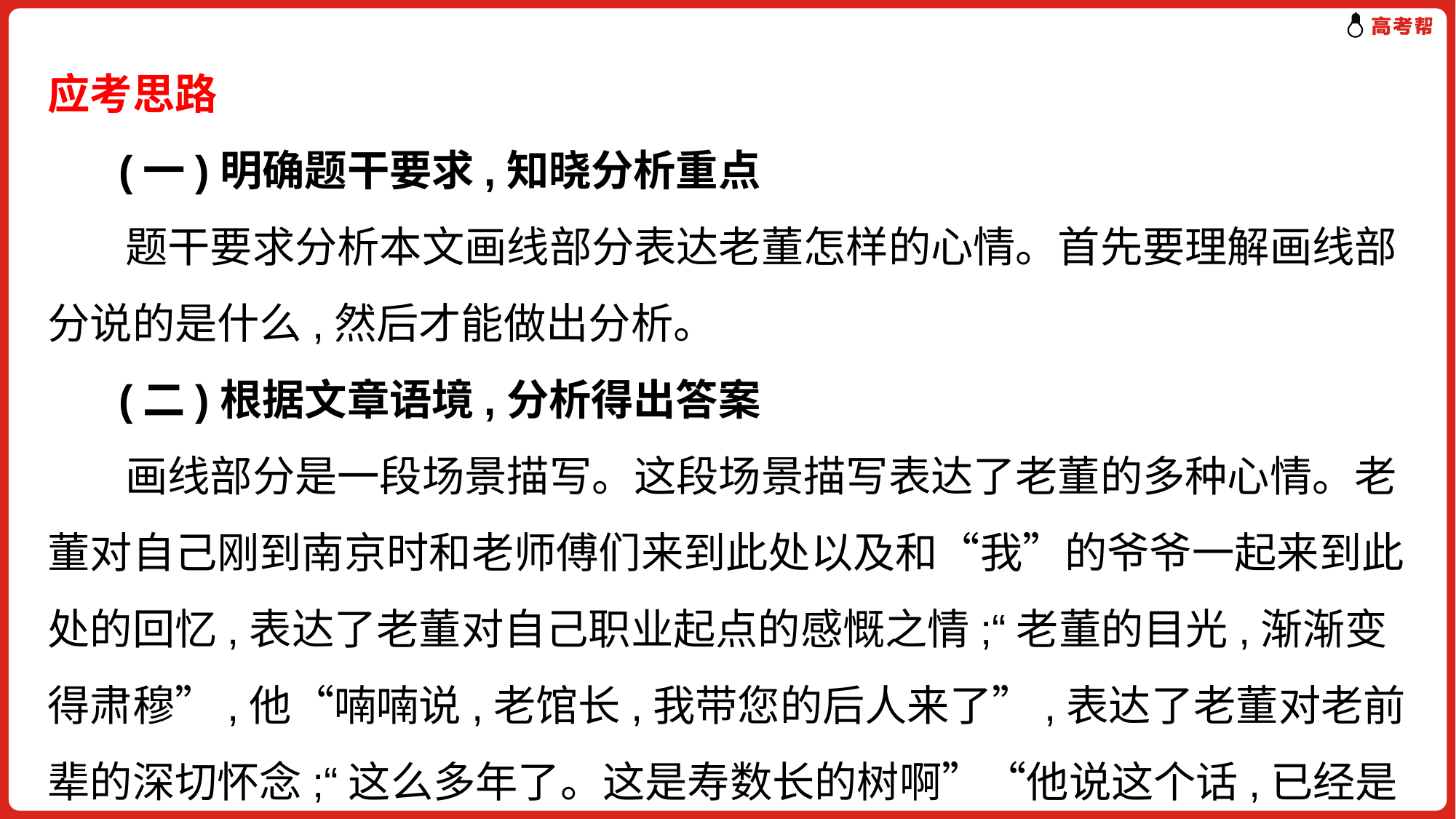

应考思路
      (一)明确题干要求,知晓分析重点
       题干要求分析本文画线部分表达老董怎样的心情。首先要理解画线部分说的是什么,然后才能做出分析。
      (二)根据文章语境,分析得出答案
       画线部分是一段场景描写。这段场景描写表达了老董的多种心情。老董对自己刚到南京时和老师傅们来到此处以及和“我”的爷爷一起来到此处的回忆,表达了老董对自己职业起点的感慨之情;“老董的目光,渐渐变得肃穆”,他“喃喃说,老馆长,我带您的后人来了”,表达了老董对老前辈的深切怀念;“这么多年了。这是寿数长的树啊”“他说这个话,已经是三十